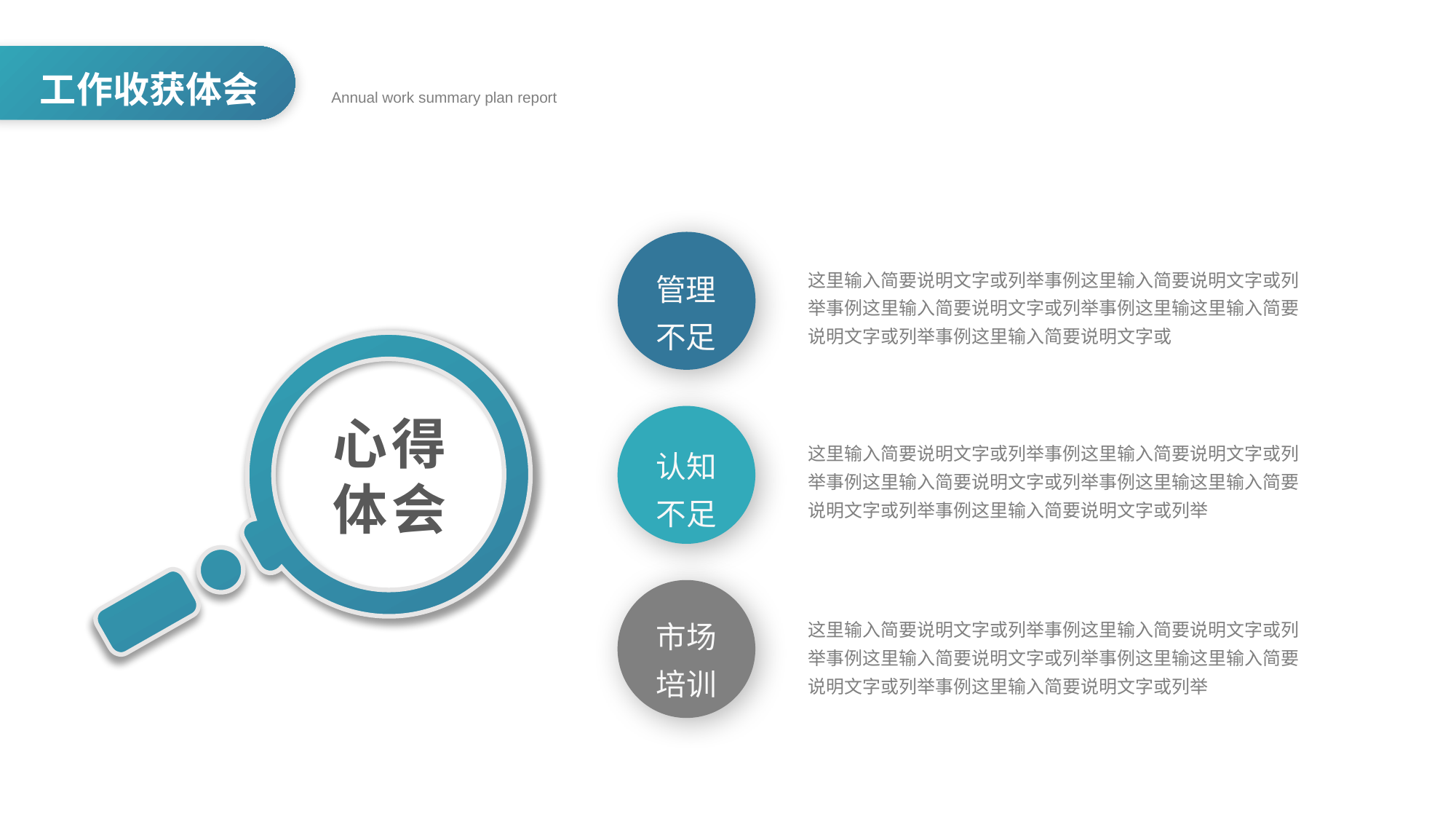

工作收获体会

管理
不足
这里输入简要说明文字或列举事例这里输入简要说明文字或列举事例这里输入简要说明文字或列举事例这里输这里输入简要说明文字或列举事例这里输入简要说明文字或

心得
体会

认知
不足
这里输入简要说明文字或列举事例这里输入简要说明文字或列举事例这里输入简要说明文字或列举事例这里输这里输入简要说明文字或列举事例这里输入简要说明文字或列举

市场
培训
这里输入简要说明文字或列举事例这里输入简要说明文字或列举事例这里输入简要说明文字或列举事例这里输这里输入简要说明文字或列举事例这里输入简要说明文字或列举